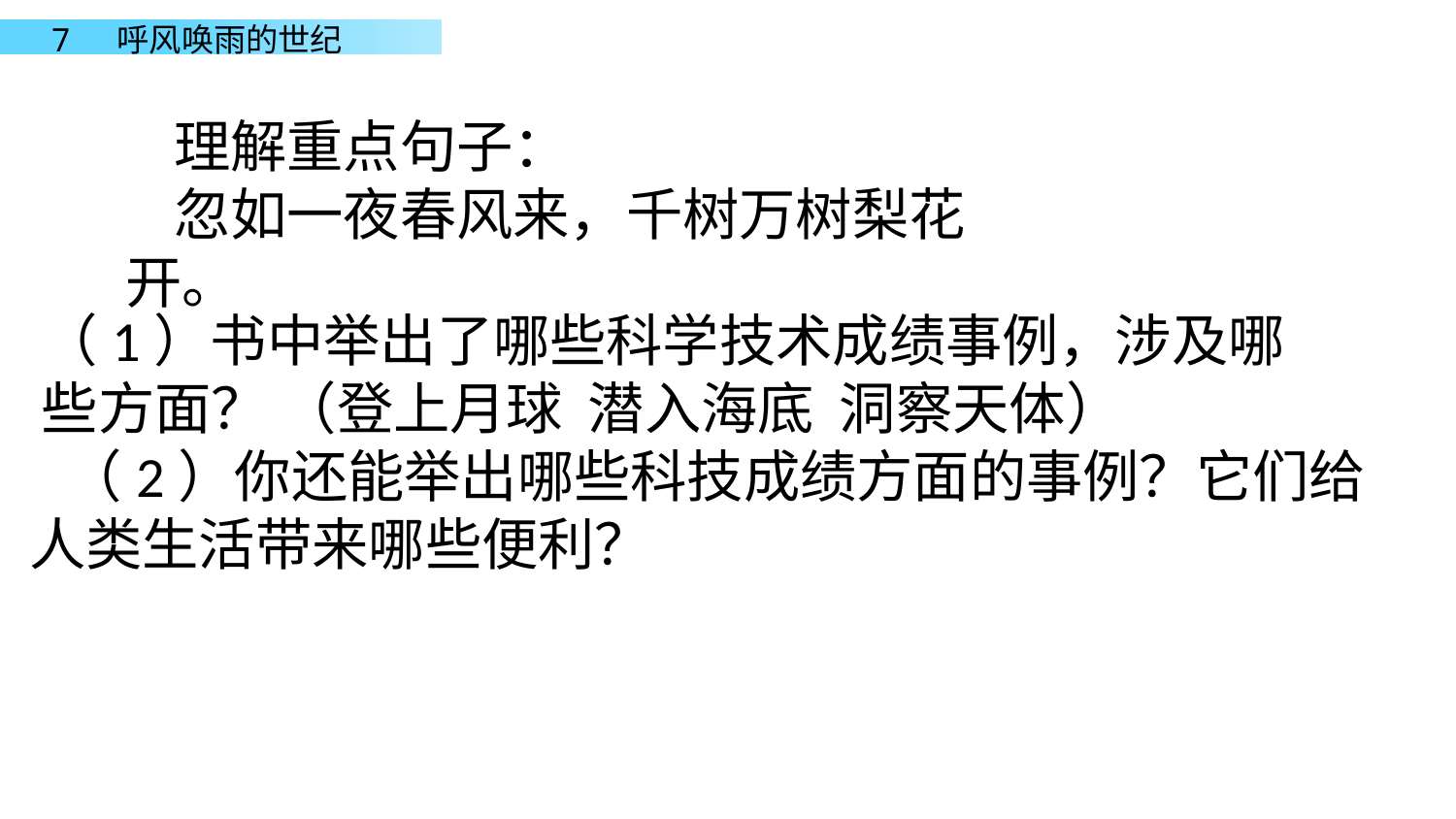

理解重点句子：
忽如一夜春风来，千树万树梨花开。
（1）书中举出了哪些科学技术成绩事例，涉及哪
些方面？ （登上月球  潜入海底  洞察天体）
（2）你还能举出哪些科技成绩方面的事例？它们给人类生活带来哪些便利？